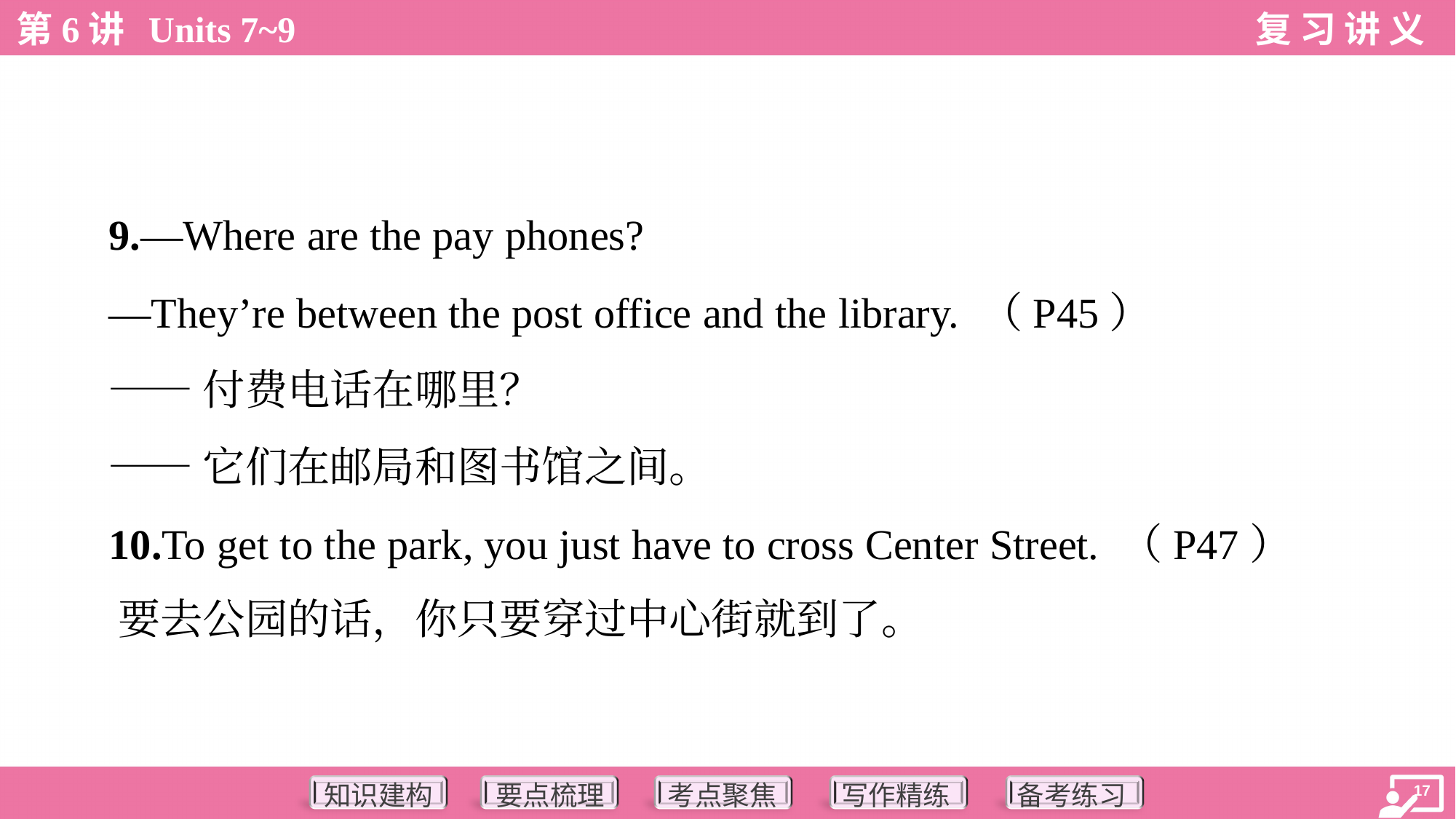

9.—Where are the pay phones?
    —They’re between the post office and the library. （P45）
    ——付费电话在哪里？
    ——它们在邮局和图书馆之间。
    10.To get to the park, you just have to cross Center Street. （P47）
    要去公园的话，你只要穿过中心街就到了。